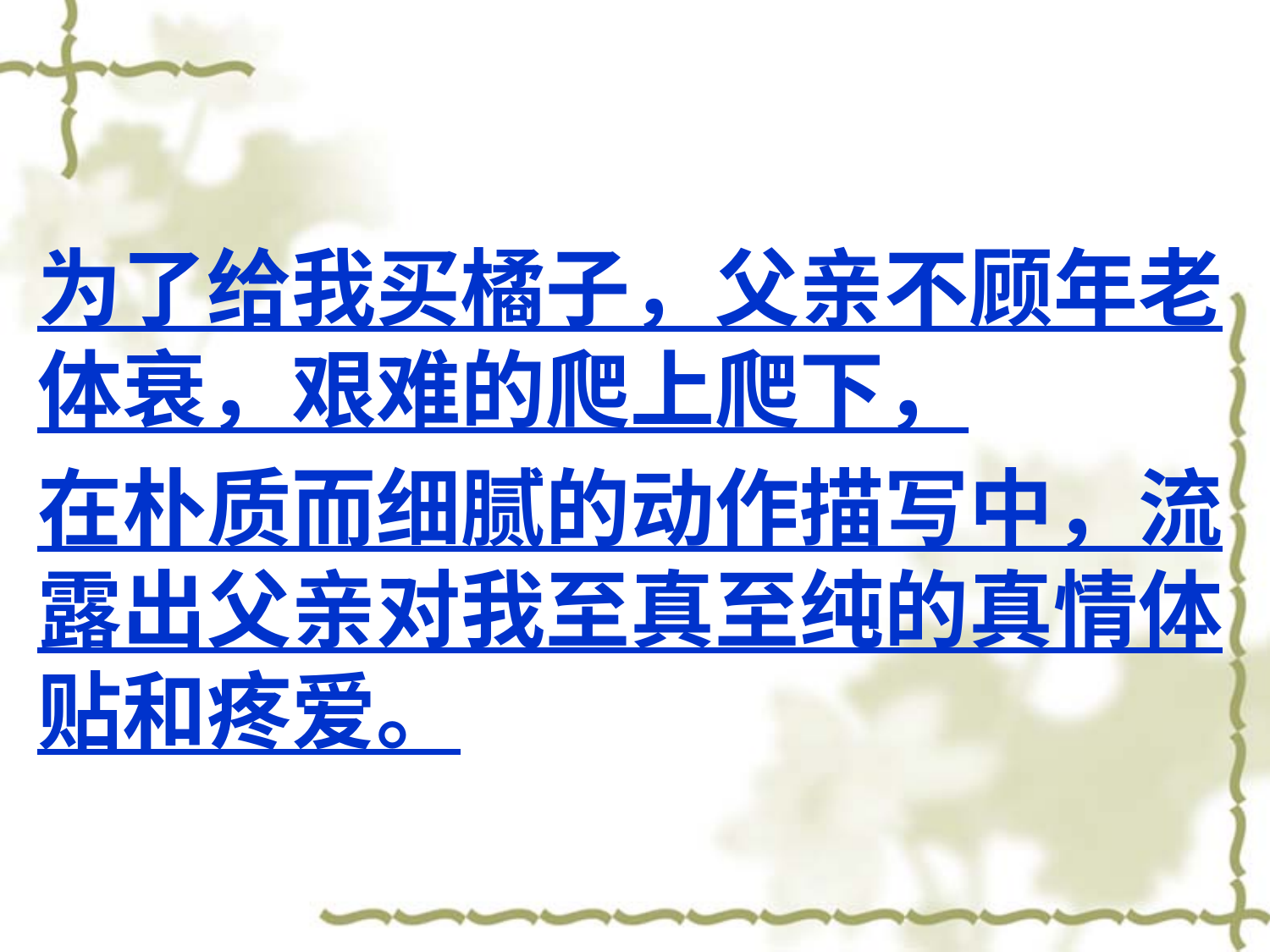

为了给我买橘子，父亲不顾年老体衰，艰难的爬上爬下，
在朴质而细腻的动作描写中，流露出父亲对我至真至纯的真情体贴和疼爱。